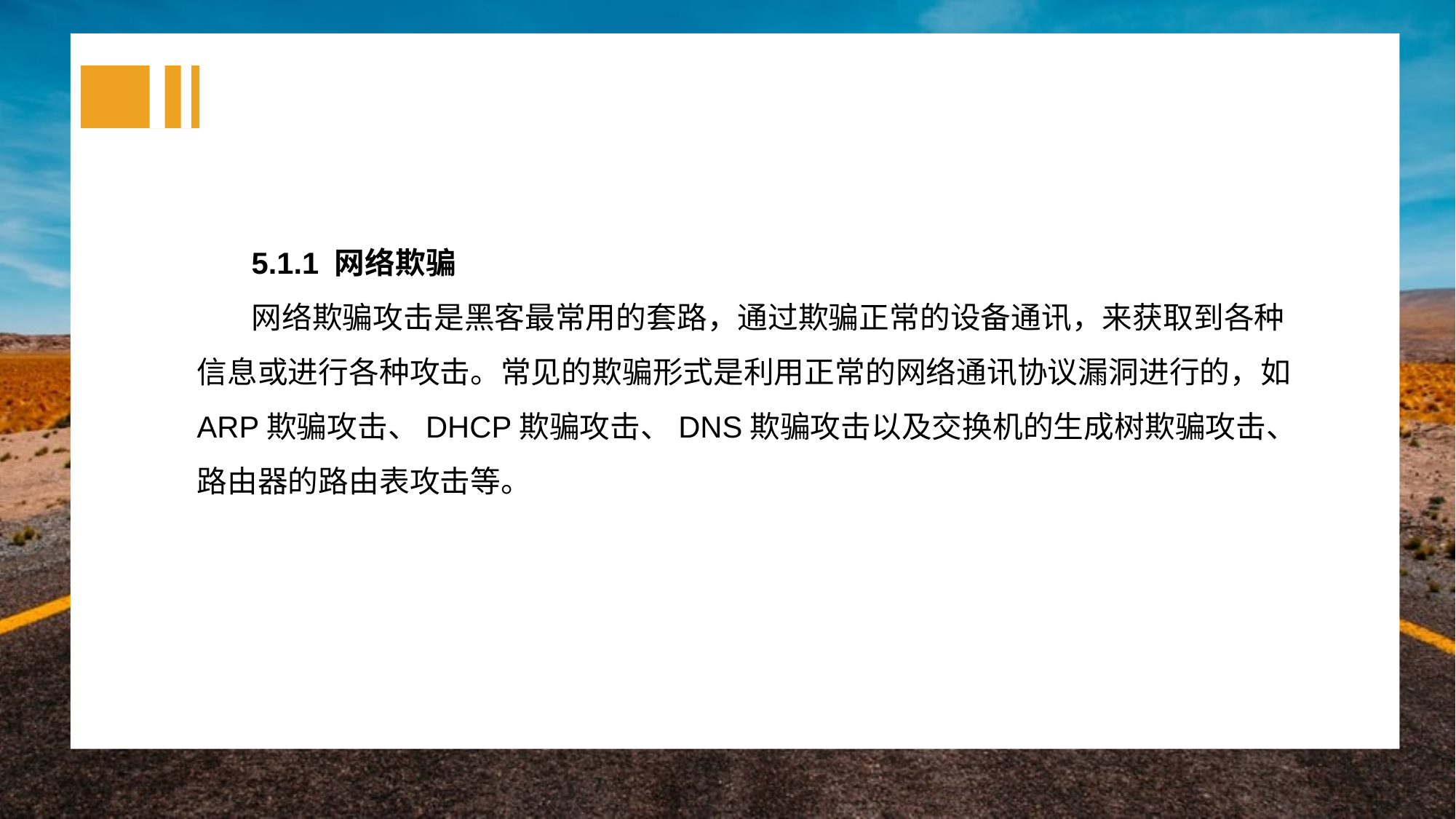

5.1.1 网络欺骗
网络欺骗攻击是黑客最常用的套路，通过欺骗正常的设备通讯，来获取到各种信息或进行各种攻击。常见的欺骗形式是利用正常的网络通讯协议漏洞进行的，如ARP欺骗攻击、DHCP欺骗攻击、DNS欺骗攻击以及交换机的生成树欺骗攻击、路由器的路由表攻击等。